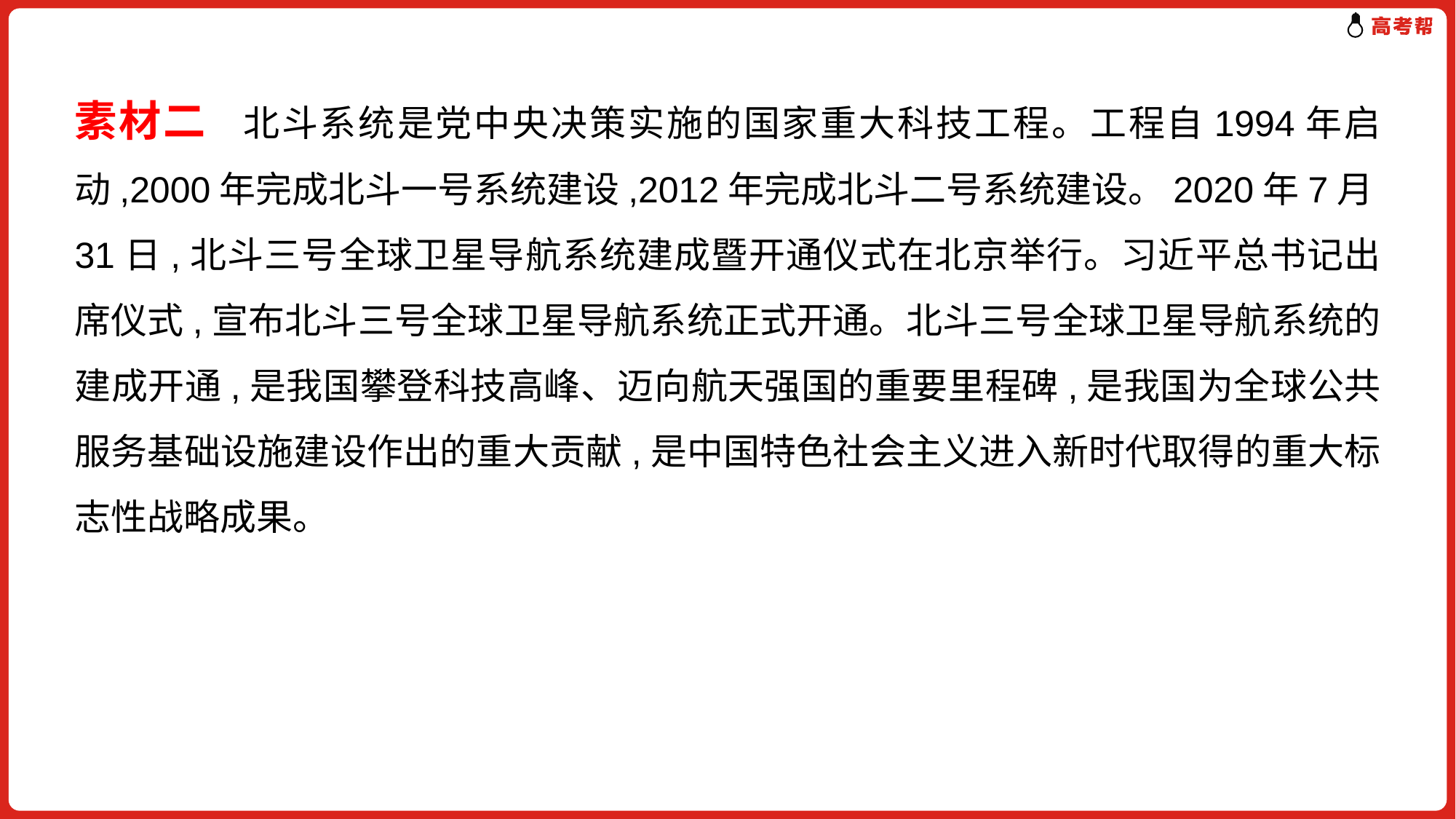

素材二   北斗系统是党中央决策实施的国家重大科技工程。工程自1994年启动,2000年完成北斗一号系统建设,2012年完成北斗二号系统建设。2020年7月31日,北斗三号全球卫星导航系统建成暨开通仪式在北京举行。习近平总书记出席仪式,宣布北斗三号全球卫星导航系统正式开通。北斗三号全球卫星导航系统的建成开通,是我国攀登科技高峰、迈向航天强国的重要里程碑,是我国为全球公共服务基础设施建设作出的重大贡献,是中国特色社会主义进入新时代取得的重大标志性战略成果。